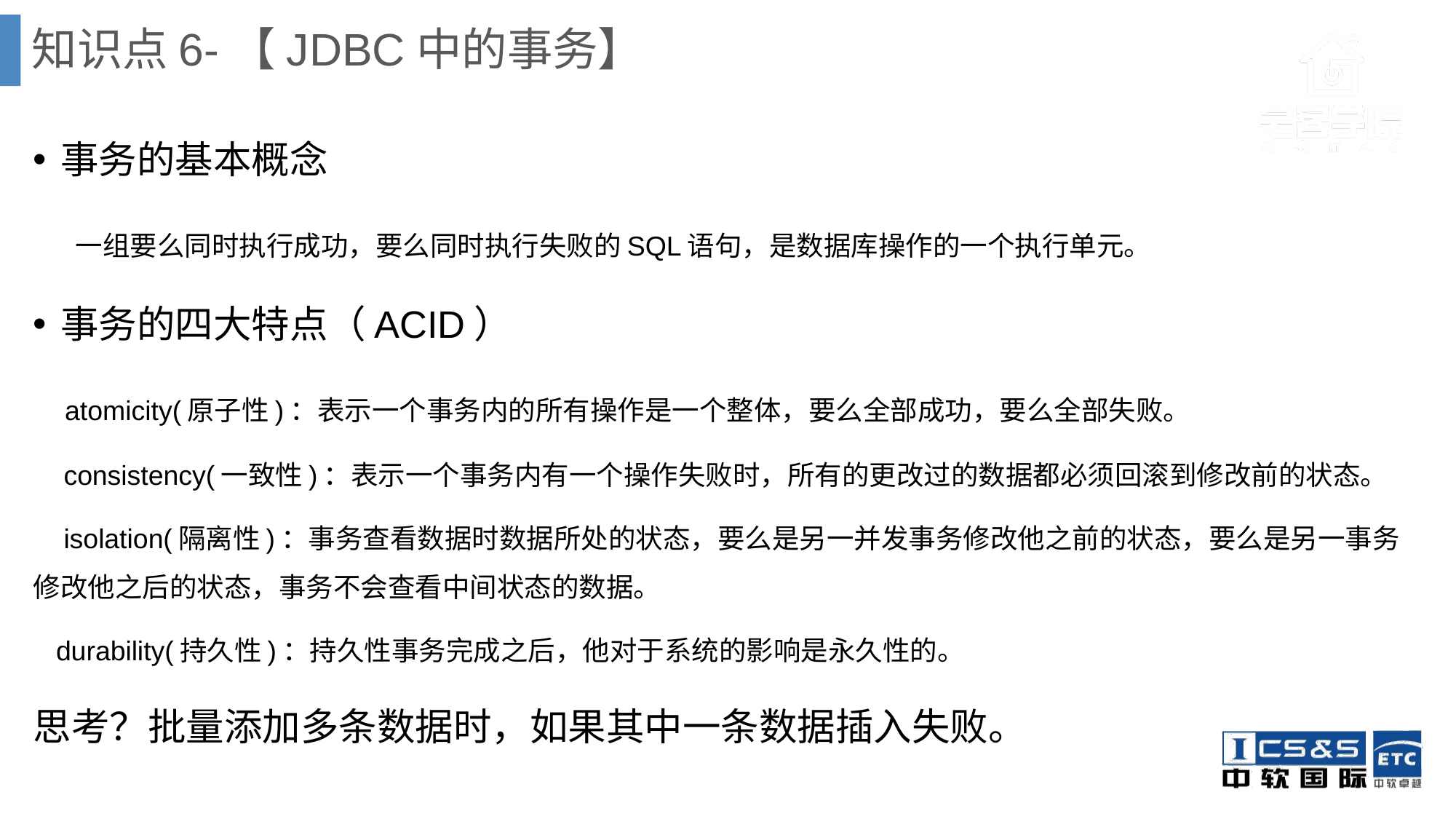

# 知识点6-【JDBC中的事务】
事务的基本概念
    一组要么同时执行成功，要么同时执行失败的SQL语句，是数据库操作的一个执行单元。
事务的四大特点（ACID）
   atomicity(原子性)：表示一个事务内的所有操作是一个整体，要么全部成功，要么全部失败。
    consistency(一致性)：表示一个事务内有一个操作失败时，所有的更改过的数据都必须回滚到修改前的状态。
    isolation(隔离性)：事务查看数据时数据所处的状态，要么是另一并发事务修改他之前的状态，要么是另一事务修改他之后的状态，事务不会查看中间状态的数据。
   durability(持久性)：持久性事务完成之后，他对于系统的影响是永久性的。
思考？批量添加多条数据时，如果其中一条数据插入失败。